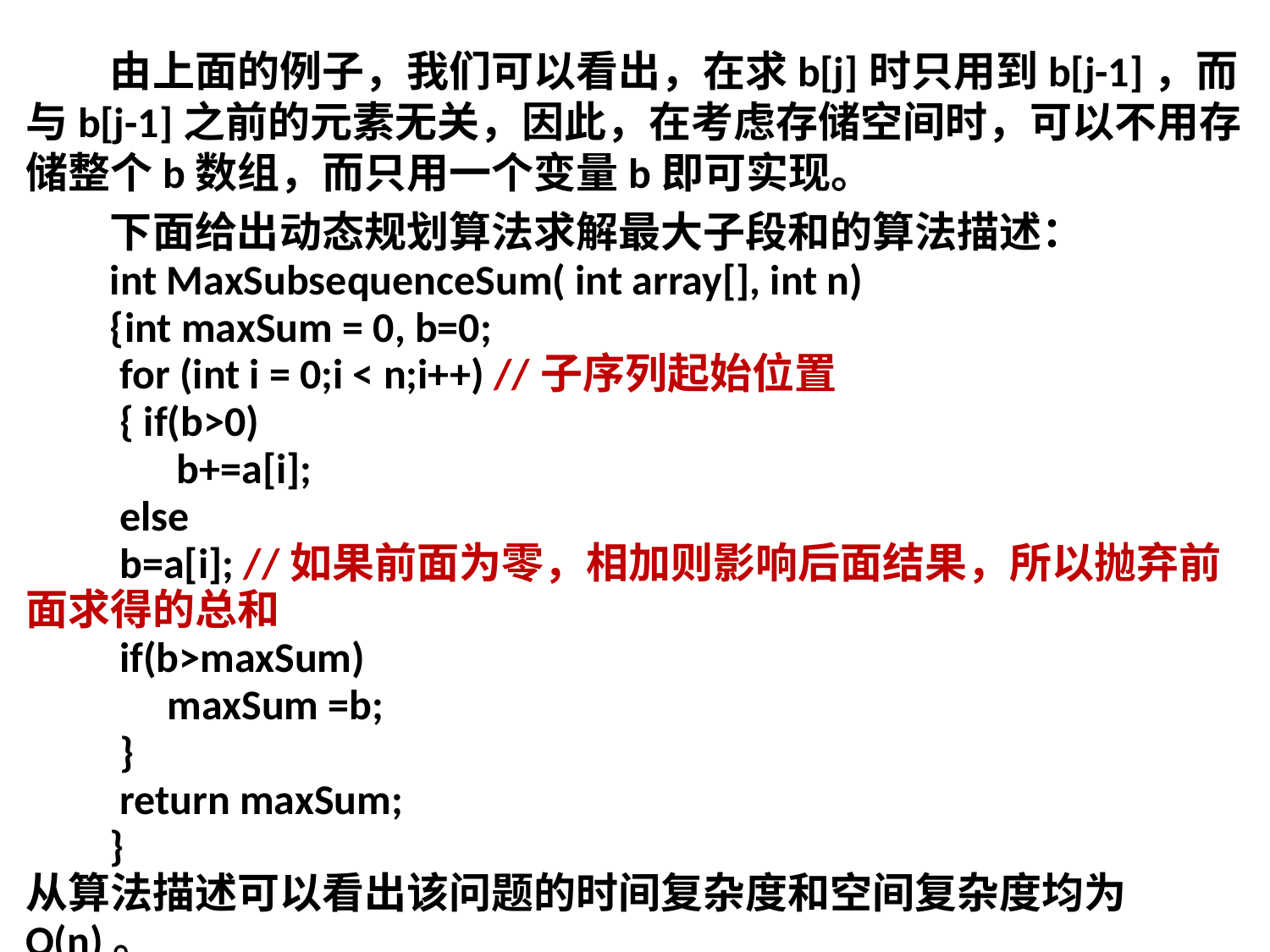

由上面的例子，我们可以看出，在求b[j]时只用到b[j-1]，而与b[j-1]之前的元素无关，因此，在考虑存储空间时，可以不用存储整个b数组，而只用一个变量b即可实现。
下面给出动态规划算法求解最大子段和的算法描述：
int MaxSubsequenceSum( int array[], int n)
{int maxSum = 0, b=0;
 for (int i = 0;i < n;i++) //子序列起始位置
 { if(b>0)
       b+=a[i];
 else
 b=a[i]; //如果前面为零，相加则影响后面结果，所以抛弃前面求得的总和
 if(b>maxSum)
      maxSum =b;
 }
 return maxSum;
}
从算法描述可以看出该问题的时间复杂度和空间复杂度均为O(n)。